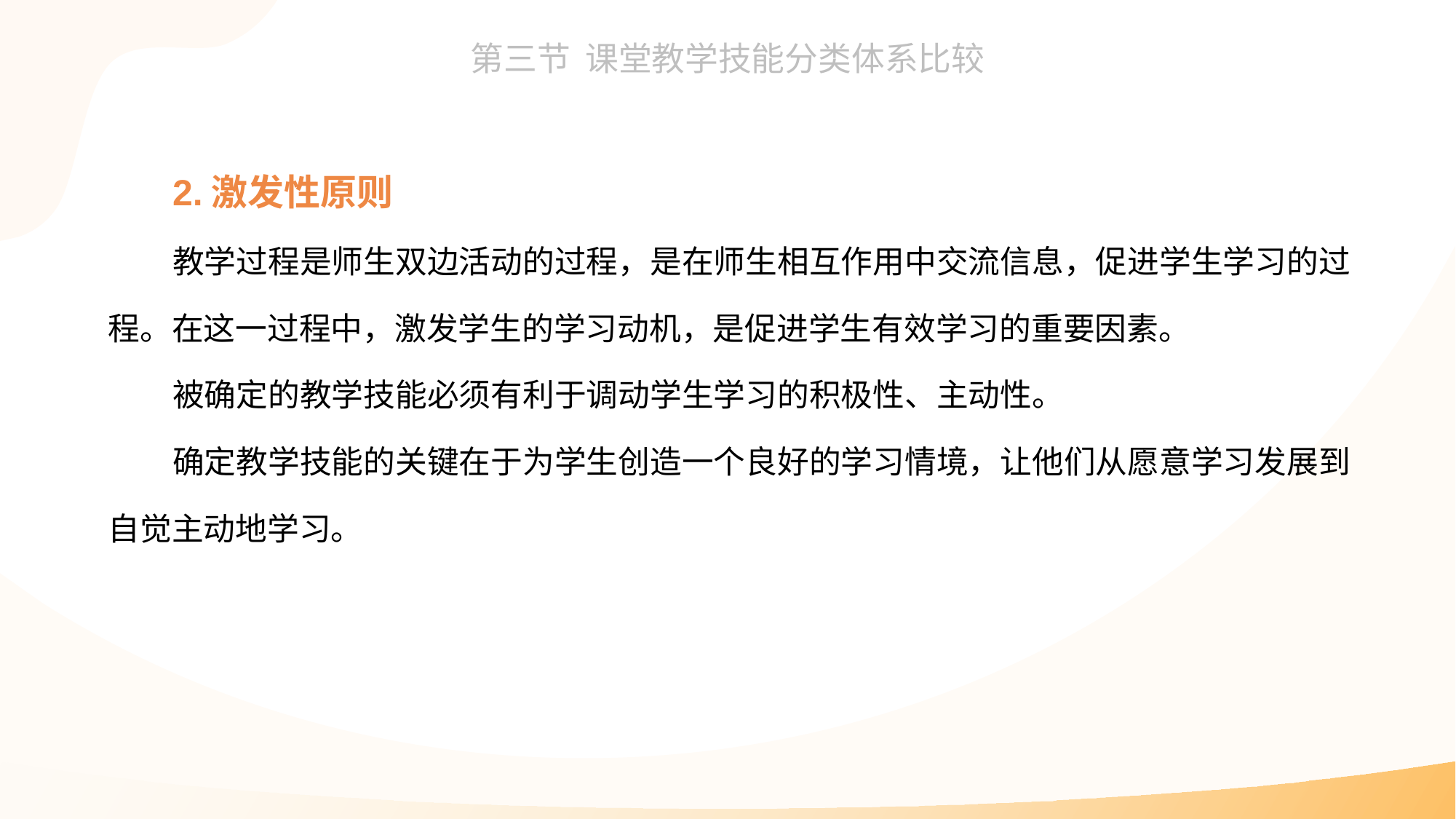

2.激发性原则
教学过程是师生双边活动的过程，是在师生相互作用中交流信息，促进学生学习的过程。在这一过程中，激发学生的学习动机，是促进学生有效学习的重要因素。
被确定的教学技能必须有利于调动学生学习的积极性、主动性。
确定教学技能的关键在于为学生创造一个良好的学习情境，让他们从愿意学习发展到自觉主动地学习。